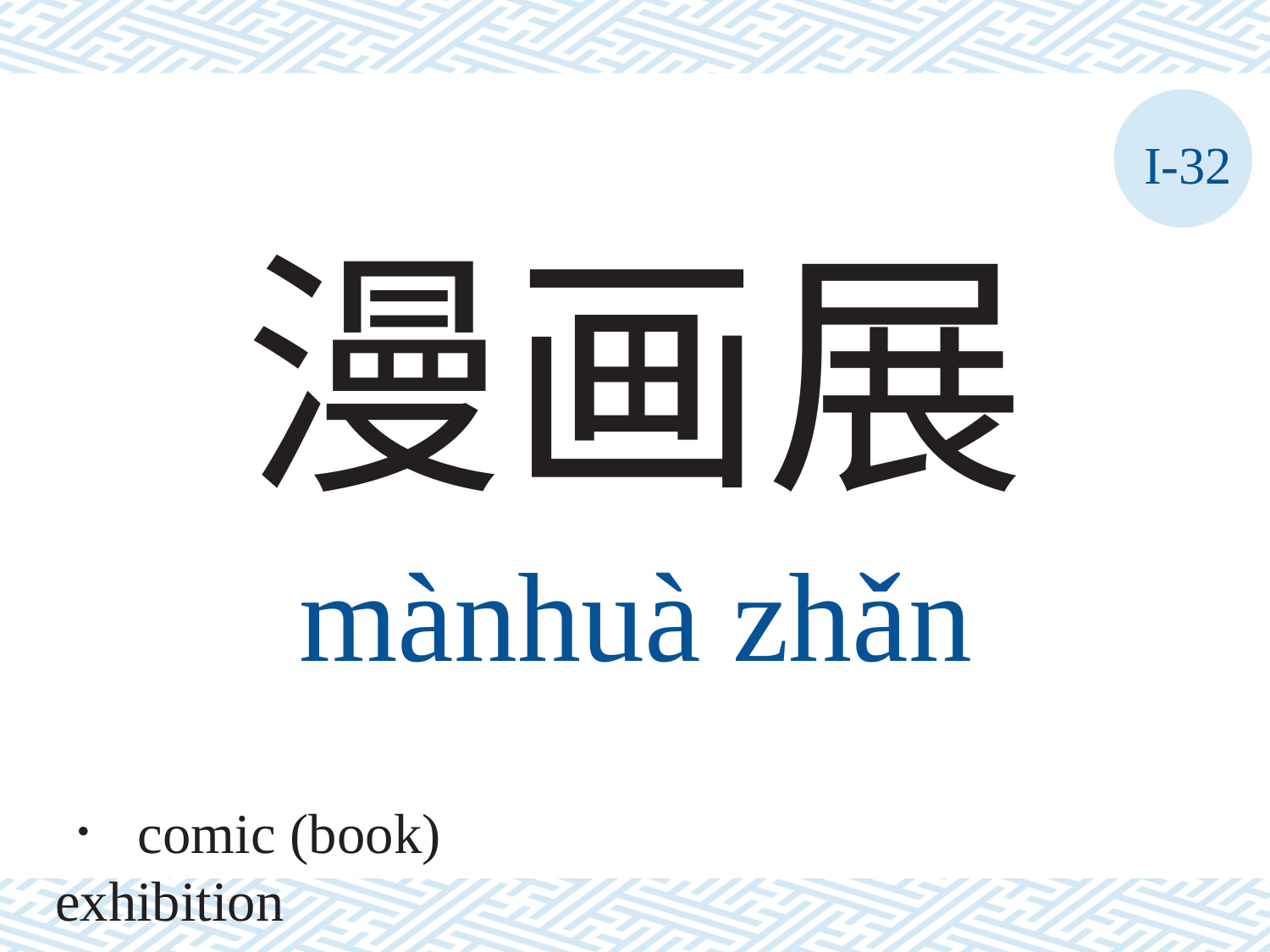

I-32
漫画展
mànhuà	zhǎn
． comic (book) exhibition